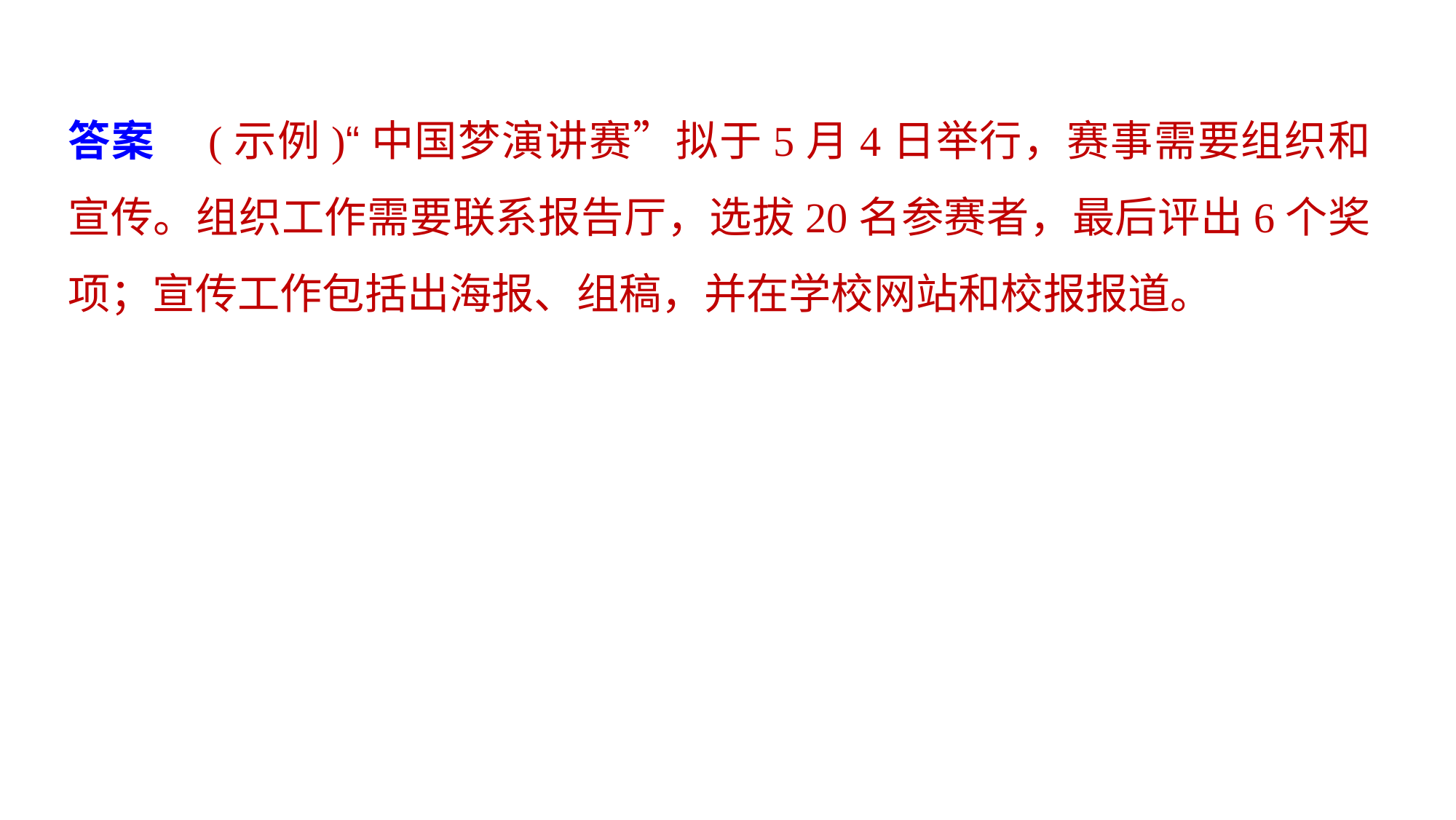

答案　(示例)“中国梦演讲赛”拟于5月4日举行，赛事需要组织和宣传。组织工作需要联系报告厅，选拔20名参赛者，最后评出6个奖项；宣传工作包括出海报、组稿，并在学校网站和校报报道。